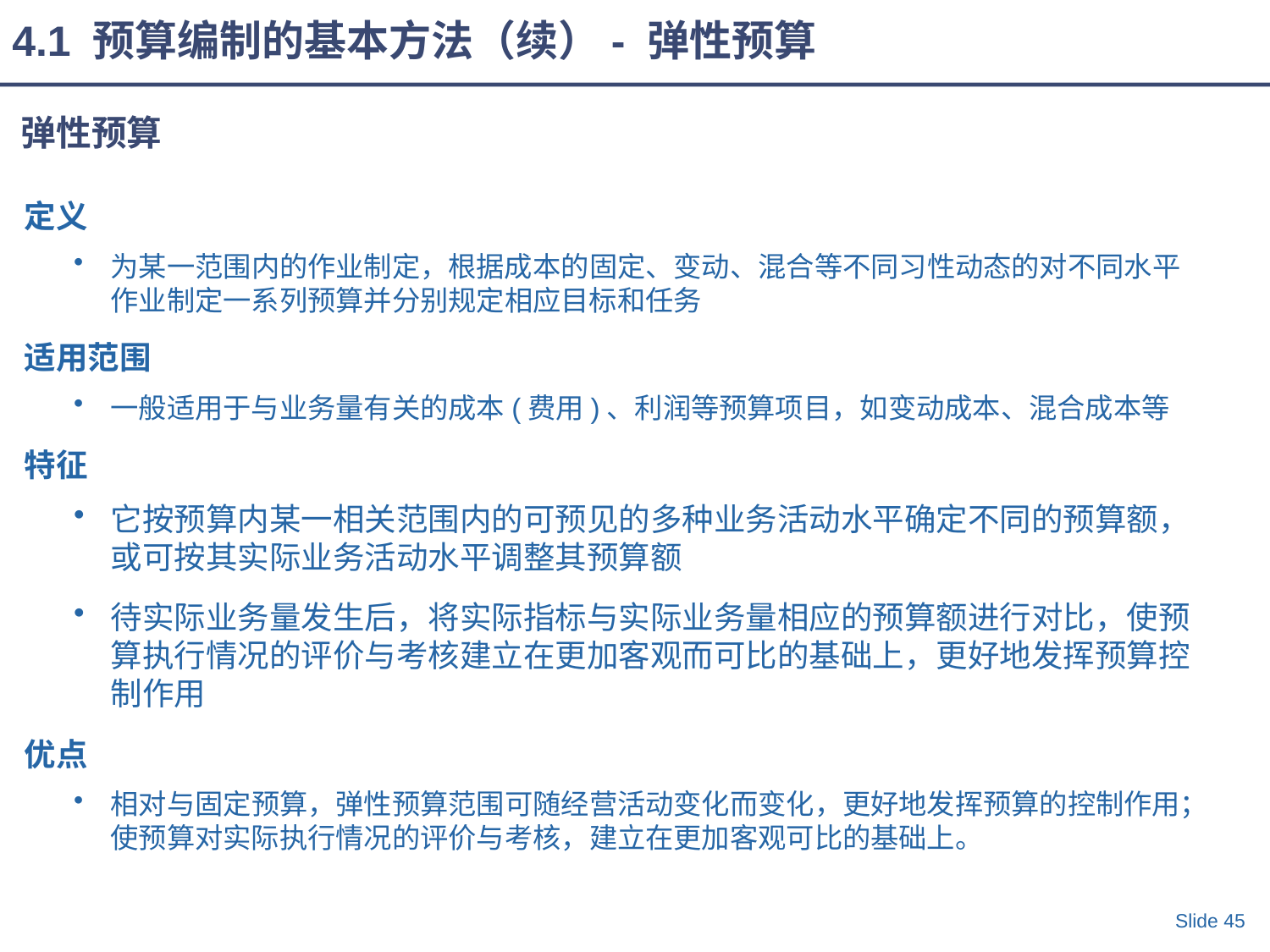

4.1 预算编制的基本方法（续）- 弹性预算

弹性预算
定义
为某一范围内的作业制定，根据成本的固定、变动、混合等不同习性动态的对不同水平作业制定一系列预算并分别规定相应目标和任务
适用范围
一般适用于与业务量有关的成本(费用)、利润等预算项目，如变动成本、混合成本等
特征
它按预算内某一相关范围内的可预见的多种业务活动水平确定不同的预算额，或可按其实际业务活动水平调整其预算额
待实际业务量发生后，将实际指标与实际业务量相应的预算额进行对比，使预算执行情况的评价与考核建立在更加客观而可比的基础上，更好地发挥预算控制作用
优点
相对与固定预算，弹性预算范围可随经营活动变化而变化，更好地发挥预算的控制作用；使预算对实际执行情况的评价与考核，建立在更加客观可比的基础上。

Slide 45